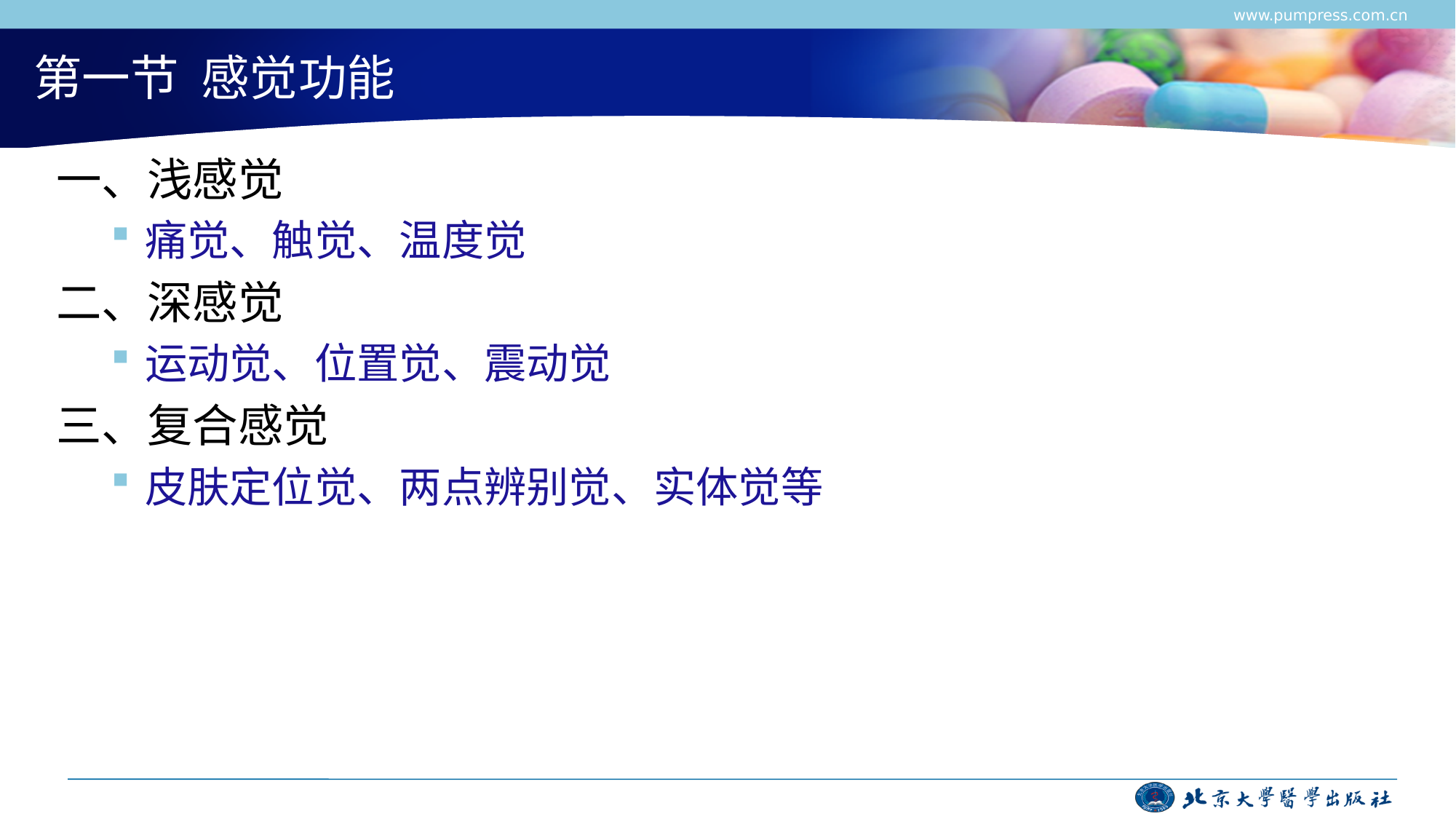

www.pumpress.com.cn
# 第一节  感觉功能
一、浅感觉
痛觉、触觉、温度觉
二、深感觉
运动觉、位置觉、震动觉
三、复合感觉
皮肤定位觉、两点辨别觉、实体觉等